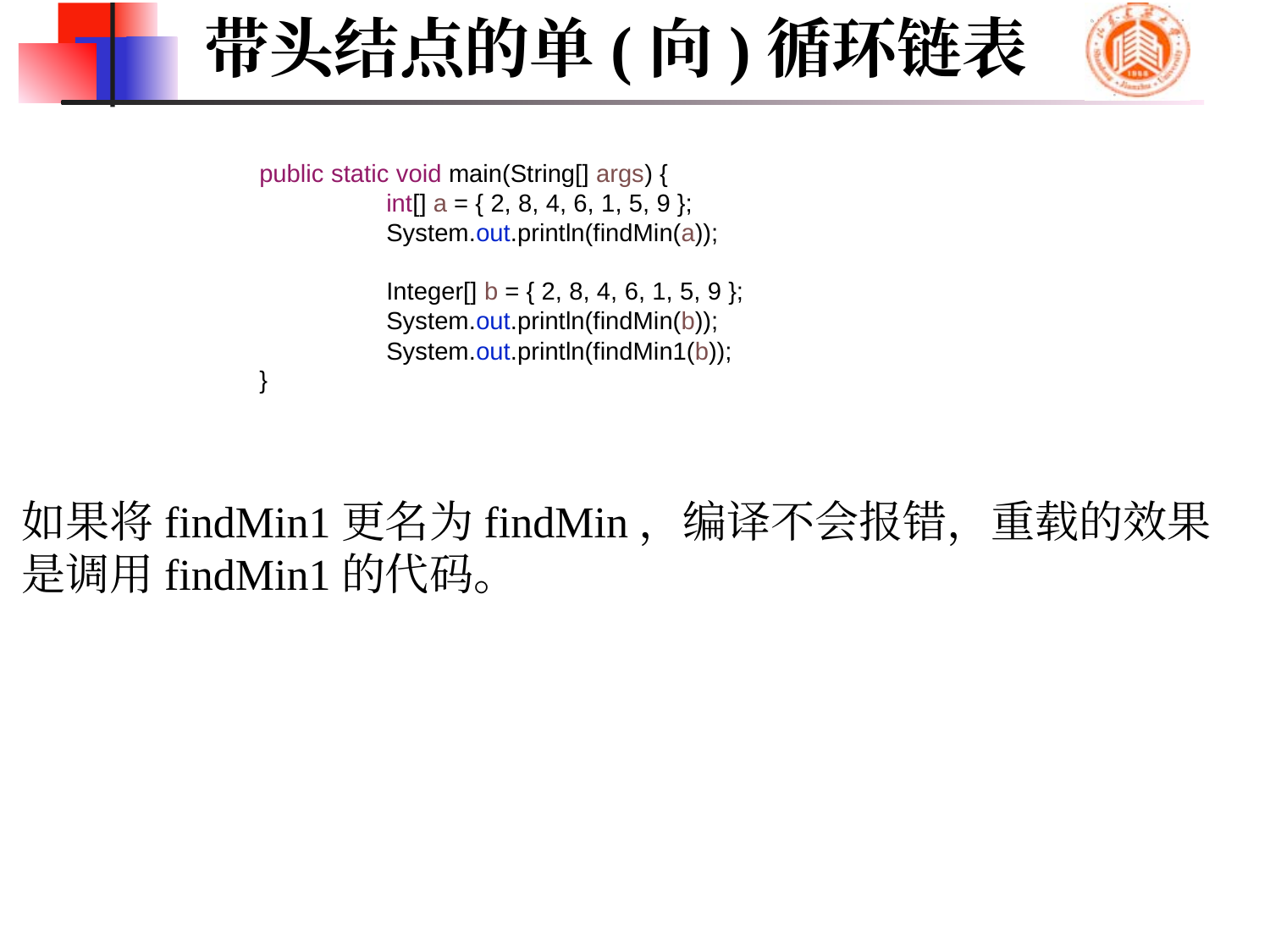

带头结点的单(向)循环链表
	public static void main(String[] args) {
		int[] a = { 2, 8, 4, 6, 1, 5, 9 };
		System.out.println(findMin(a));

		Integer[] b = { 2, 8, 4, 6, 1, 5, 9 };
		System.out.println(findMin(b));
		System.out.println(findMin1(b));
	}
如果将findMin1更名为findMin，编译不会报错，重载的效果
是调用findMin1的代码。